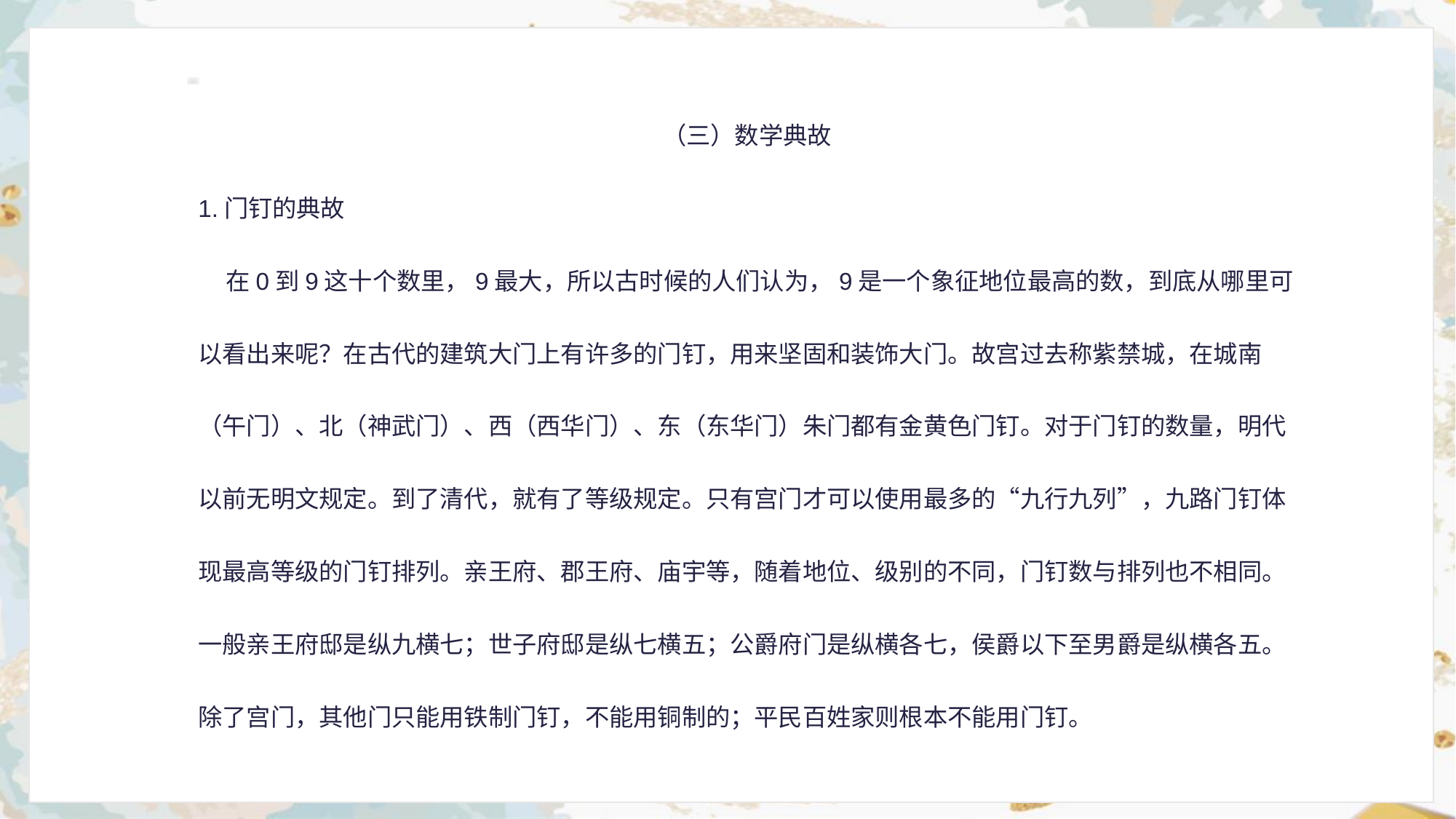

（三）数学典故
1.门钉的典故
    在0到9这十个数里，9最大，所以古时候的人们认为，9是一个象征地位最高的数，到底从哪里可以看出来呢？在古代的建筑大门上有许多的门钉，用来坚固和装饰大门。故宫过去称紫禁城，在城南（午门）、北（神武门）、西（西华门）、东（东华门）朱门都有金黄色门钉。对于门钉的数量，明代以前无明文规定。到了清代，就有了等级规定。只有宫门才可以使用最多的“九行九列”，九路门钉体现最高等级的门钉排列。亲王府、郡王府、庙宇等，随着地位、级别的不同，门钉数与排列也不相同。一般亲王府邸是纵九横七；世子府邸是纵七横五；公爵府门是纵横各七，侯爵以下至男爵是纵横各五。除了宫门，其他门只能用铁制门钉，不能用铜制的；平民百姓家则根本不能用门钉。